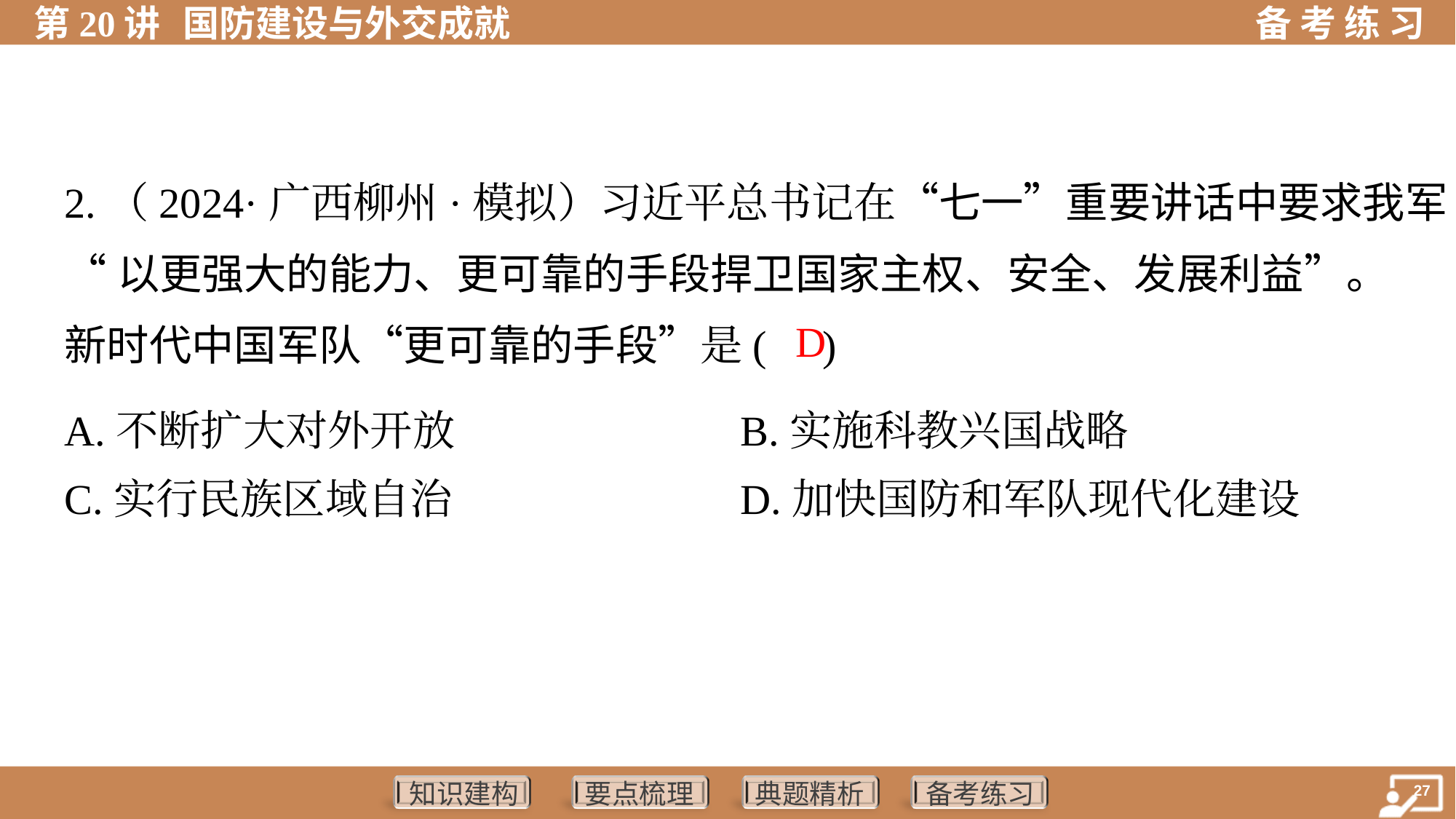

2.（2024·广西柳州·模拟）习近平总书记在“七一”重要讲话中要求我军
“以更强大的能力、更可靠的手段捍卫国家主权、安全、发展利益”。
新时代中国军队“更可靠的手段”是(     )
D
A.不断扩大对外开放	B.实施科教兴国战略
C.实行民族区域自治	D.加快国防和军队现代化建设